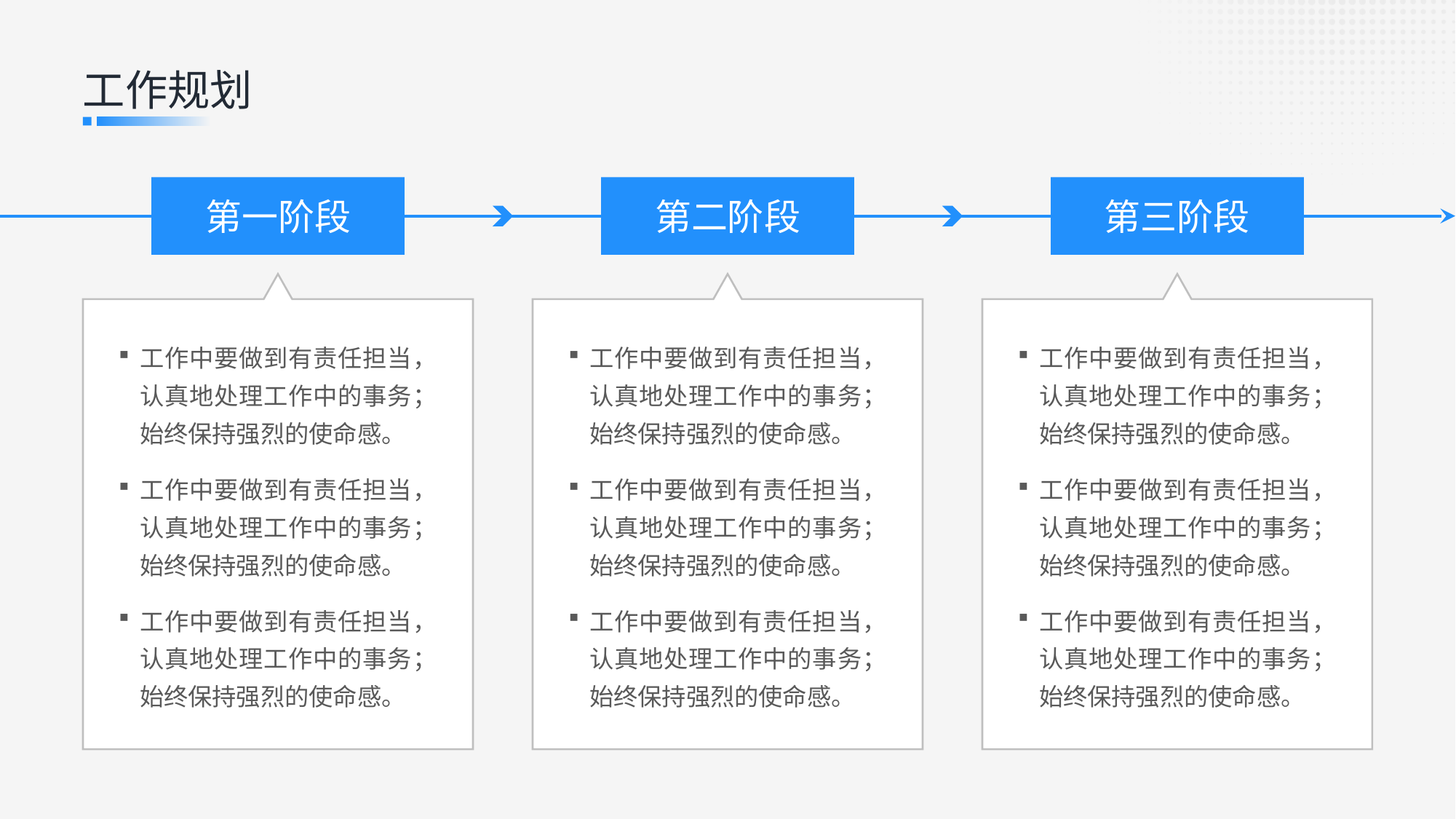

工作规划
第一阶段
第二阶段
第三阶段

工作中要做到有责任担当，认真地处理工作中的事务；始终保持强烈的使命感。
工作中要做到有责任担当，认真地处理工作中的事务；始终保持强烈的使命感。
工作中要做到有责任担当，认真地处理工作中的事务；始终保持强烈的使命感。
工作中要做到有责任担当，认真地处理工作中的事务；始终保持强烈的使命感。
工作中要做到有责任担当，认真地处理工作中的事务；始终保持强烈的使命感。
工作中要做到有责任担当，认真地处理工作中的事务；始终保持强烈的使命感。
工作中要做到有责任担当，认真地处理工作中的事务；始终保持强烈的使命感。
工作中要做到有责任担当，认真地处理工作中的事务；始终保持强烈的使命感。
工作中要做到有责任担当，认真地处理工作中的事务；始终保持强烈的使命感。